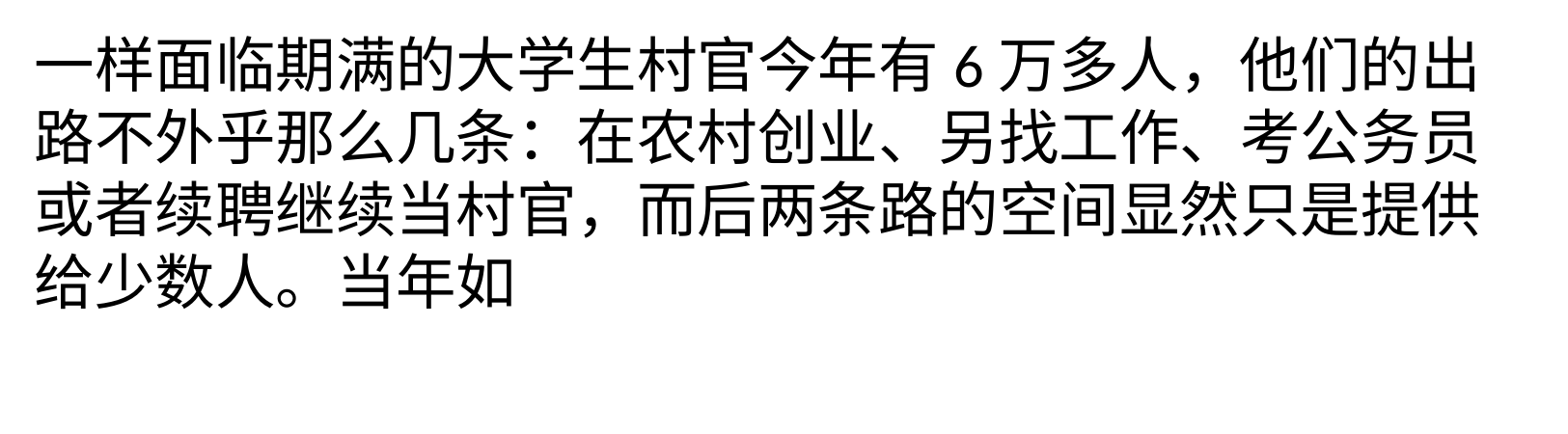

一样面临期满的大学生村官今年有6万多人，他们的出路不外乎那么几条：在农村创业、另找工作、考公务员或者续聘继续当村官，而后两条路的空间显然只是提供给少数人。当年如